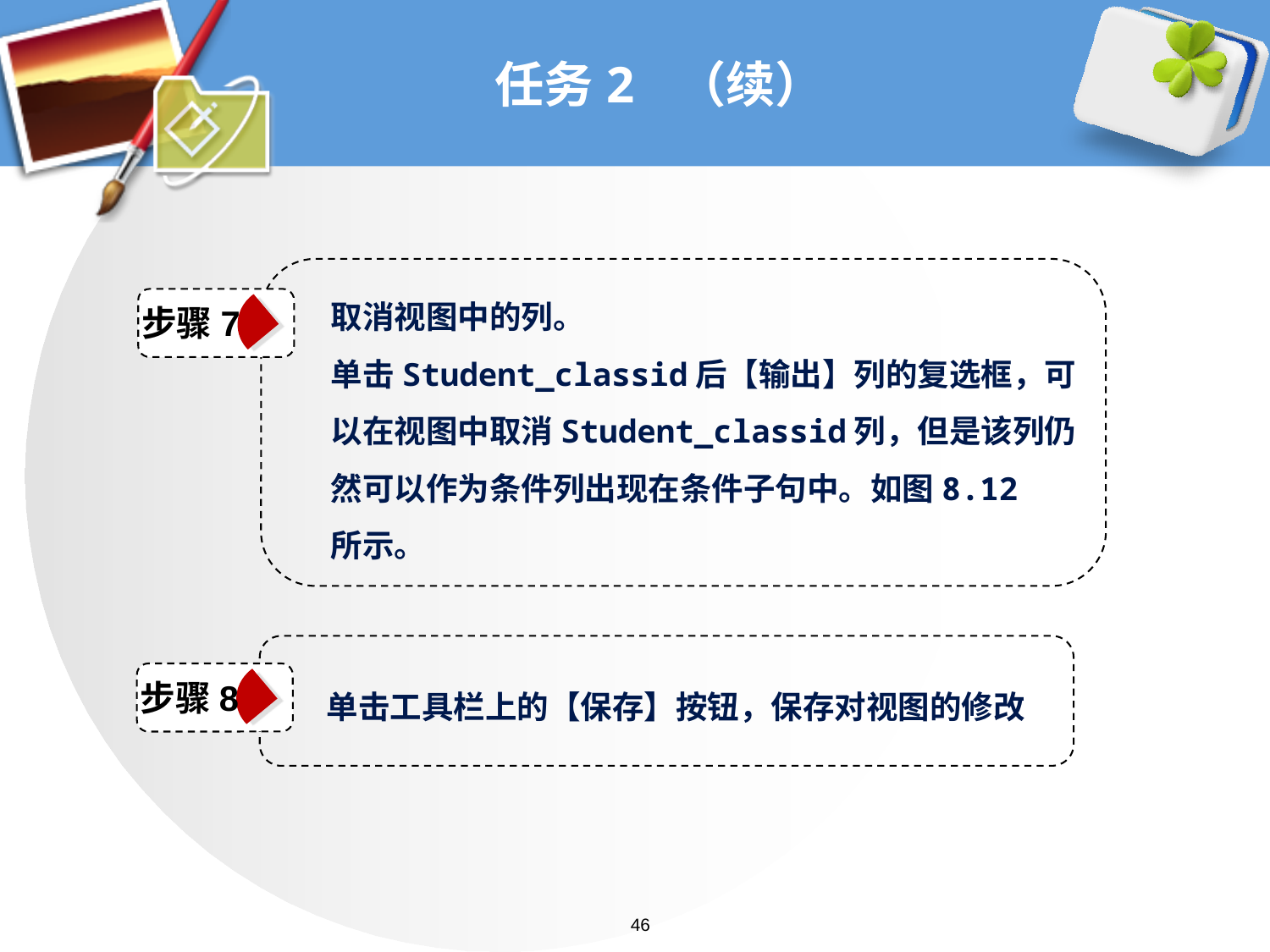

# 任务2 （续）

取消视图中的列。
单击Student_classid后【输出】列的复选框，可
以在视图中取消Student_classid列，但是该列仍
然可以作为条件列出现在条件子句中。如图8.12
所示。

步骤7

单击工具栏上的【保存】按钮，保存对视图的修改

步骤8

46